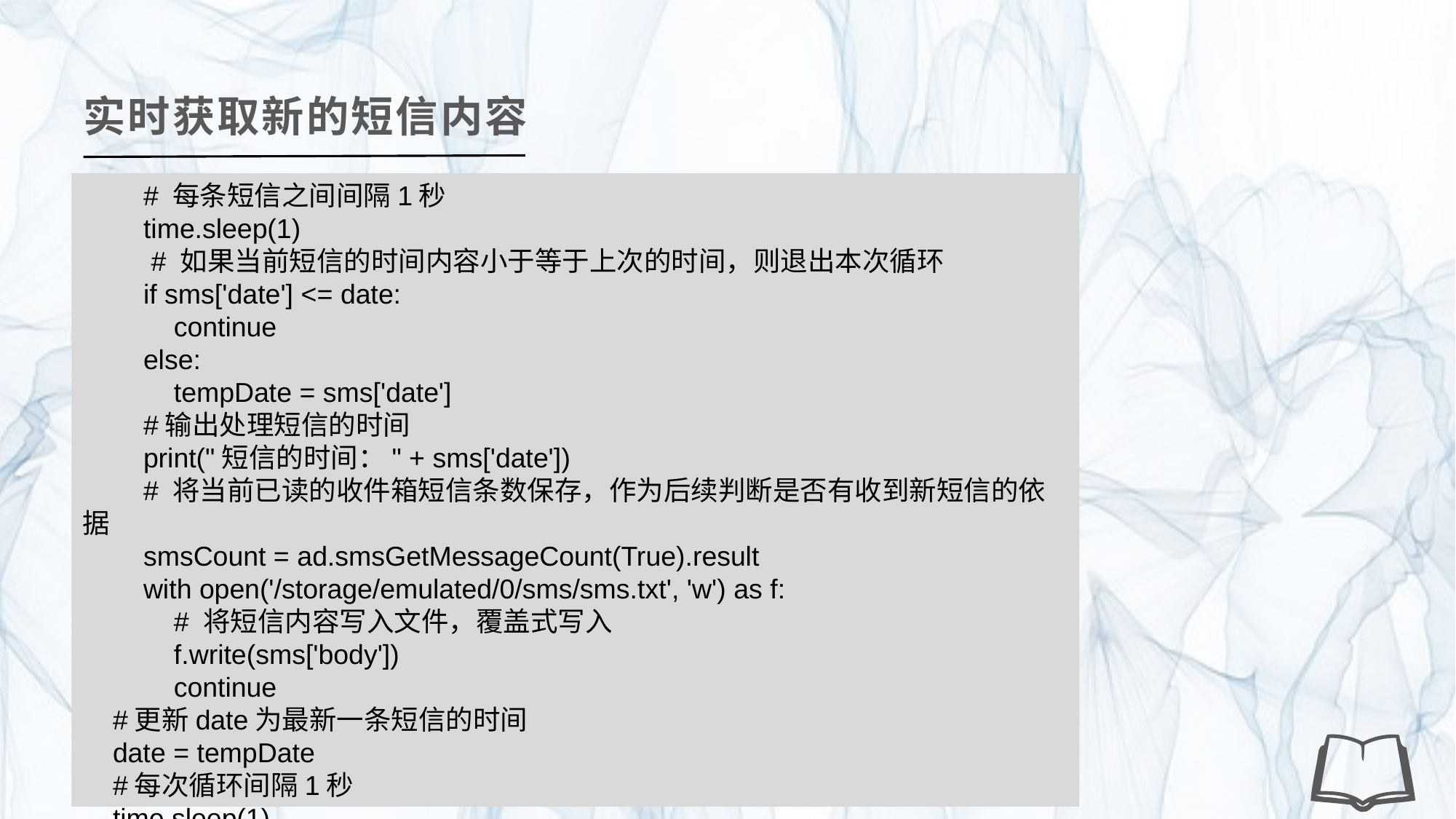

实时获取新的短信内容
        # 每条短信之间间隔1秒
        time.sleep(1)
         # 如果当前短信的时间内容小于等于上次的时间，则退出本次循环
        if sms['date'] <= date:
            continue
        else:
            tempDate = sms['date']
        #输出处理短信的时间
        print("短信的时间：" + sms['date'])
        # 将当前已读的收件箱短信条数保存，作为后续判断是否有收到新短信的依据
        smsCount = ad.smsGetMessageCount(True).result
        with open('/storage/emulated/0/sms/sms.txt', 'w') as f:
            # 将短信内容写入文件，覆盖式写入
            f.write(sms['body'])
            continue
    #更新date为最新一条短信的时间
    date = tempDate
    #每次循环间隔1秒
    time.sleep(1)

35